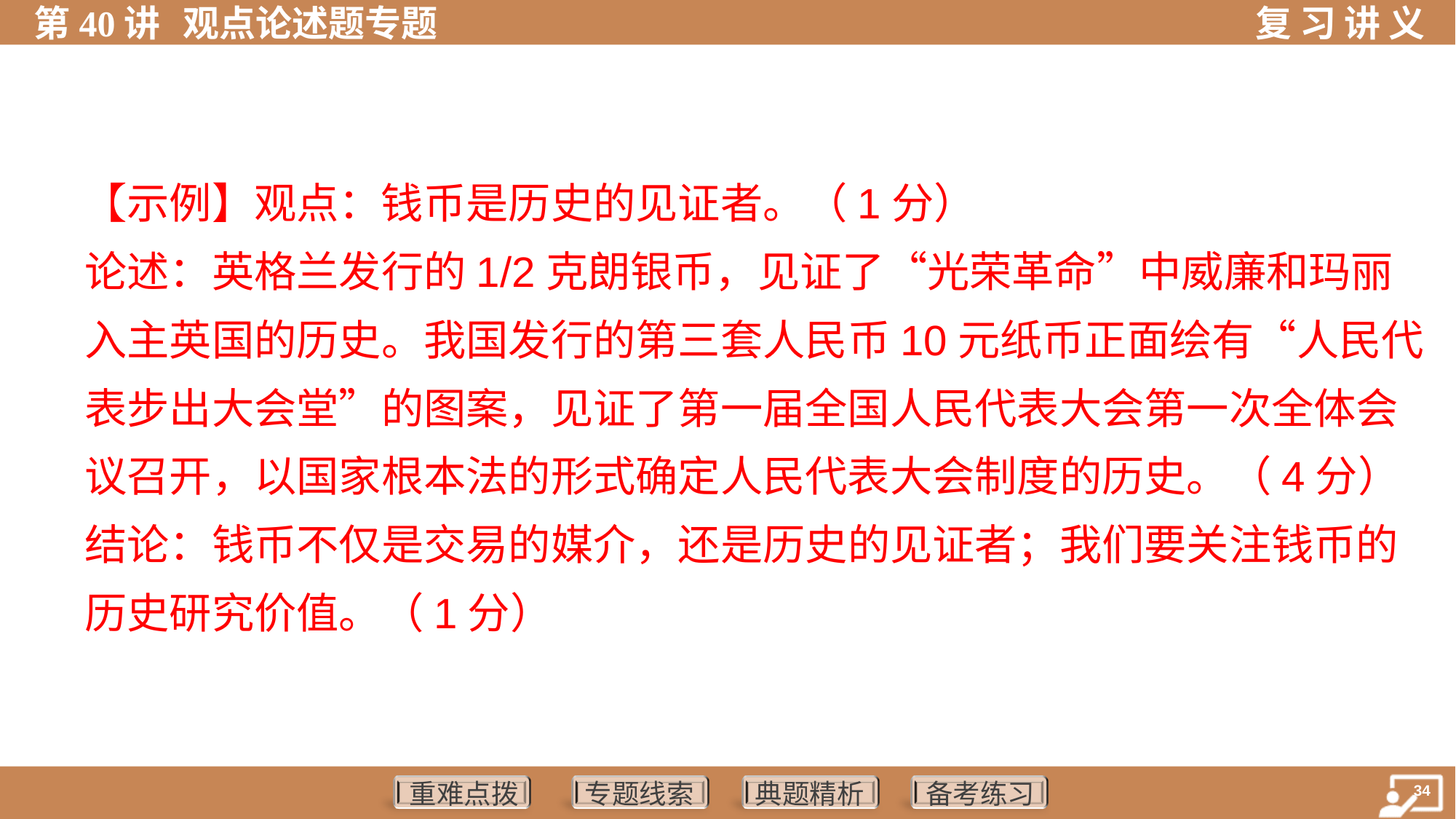

【示例】观点：钱币是历史的见证者。（1分）
论述：英格兰发行的1/2克朗银币，见证了“光荣革命”中威廉和玛丽
入主英国的历史。我国发行的第三套人民币10元纸币正面绘有“人民代
表步出大会堂”的图案，见证了第一届全国人民代表大会第一次全体会
议召开，以国家根本法的形式确定人民代表大会制度的历史。（4分）
结论：钱币不仅是交易的媒介，还是历史的见证者；我们要关注钱币的
历史研究价值。（1分）